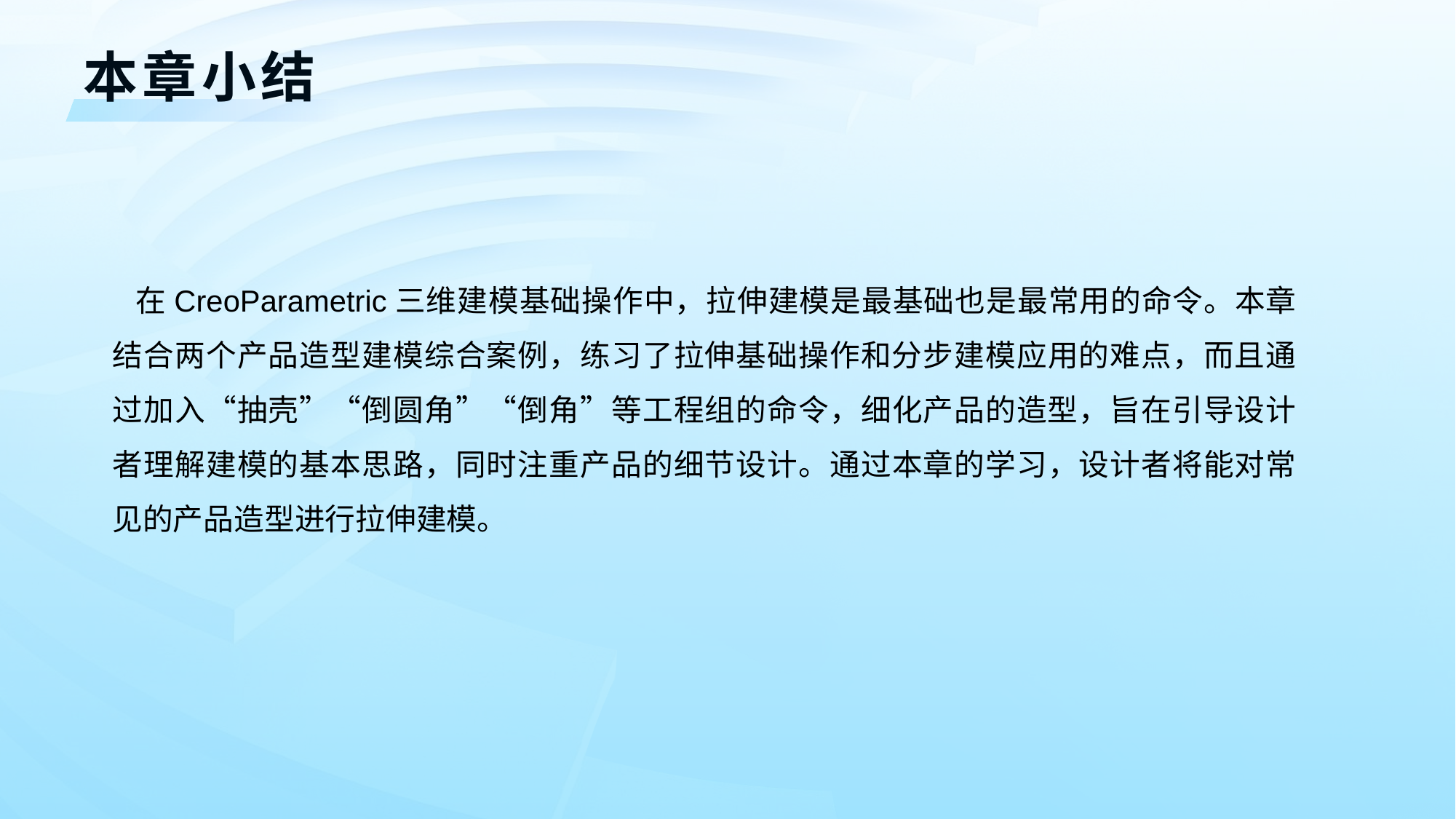

本章小结
在CreoParametric三维建模基础操作中，拉伸建模是最基础也是最常用的命令。本章结合两个产品造型建模综合案例，练习了拉伸基础操作和分步建模应用的难点，而且通过加入“抽壳”“倒圆角”“倒角”等工程组的命令，细化产品的造型，旨在引导设计者理解建模的基本思路，同时注重产品的细节设计。通过本章的学习，设计者将能对常见的产品造型进行拉伸建模。